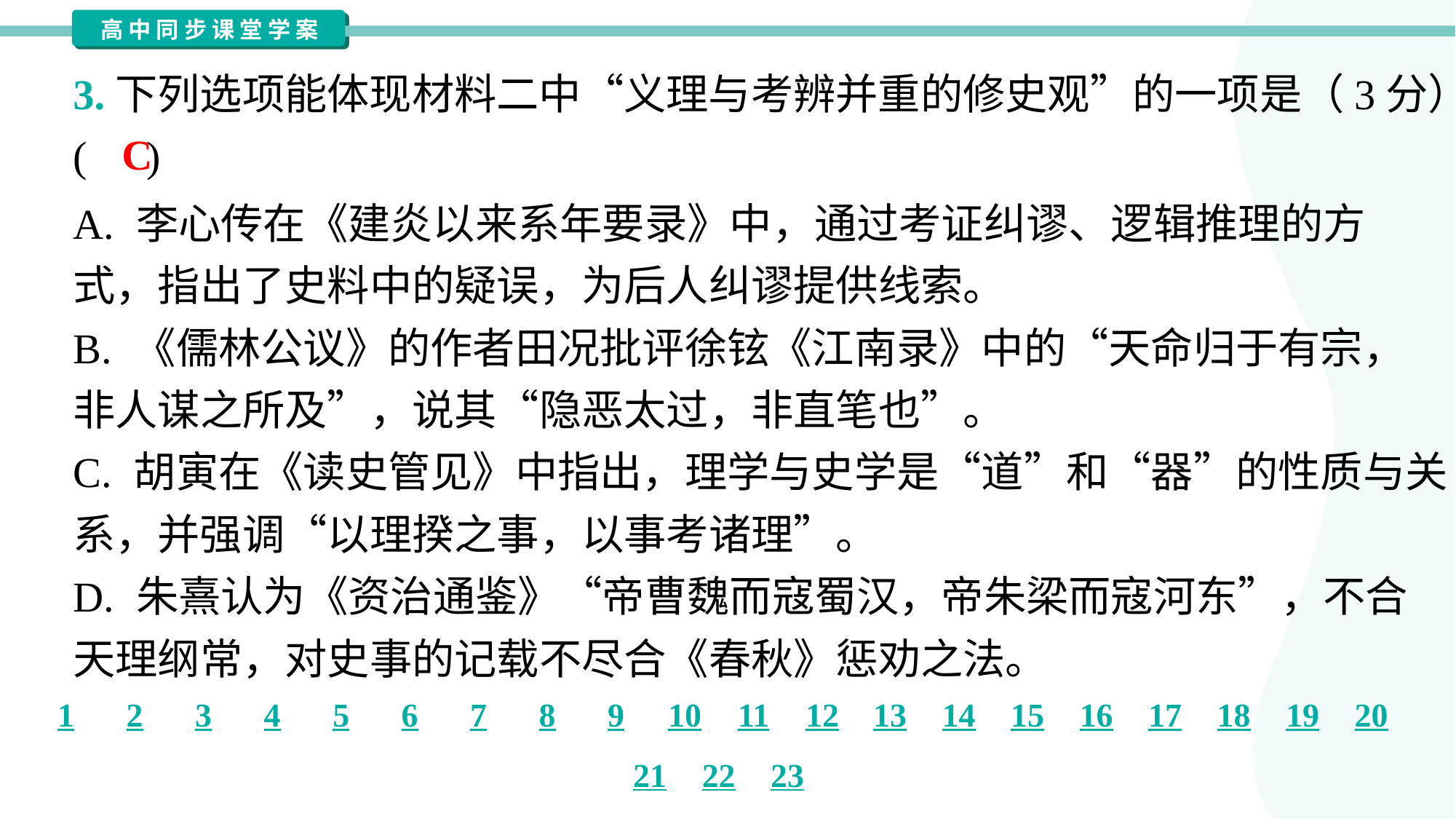

3.下列选项能体现材料二中“义理与考辨并重的修史观”的一项是（3分）
(     )
C
A. 李心传在《建炎以来系年要录》中，通过考证纠谬、逻辑推理的方
式，指出了史料中的疑误，为后人纠谬提供线索。
B. 《儒林公议》的作者田况批评徐铉《江南录》中的“天命归于有宗，
非人谋之所及”，说其“隐恶太过，非直笔也”。
C. 胡寅在《读史管见》中指出，理学与史学是“道”和“器”的性质与关
系，并强调“以理揆之事，以事考诸理”。
D. 朱熹认为《资治通鉴》“帝曹魏而寇蜀汉，帝朱梁而寇河东”，不合
天理纲常，对史事的记载不尽合《春秋》惩劝之法。